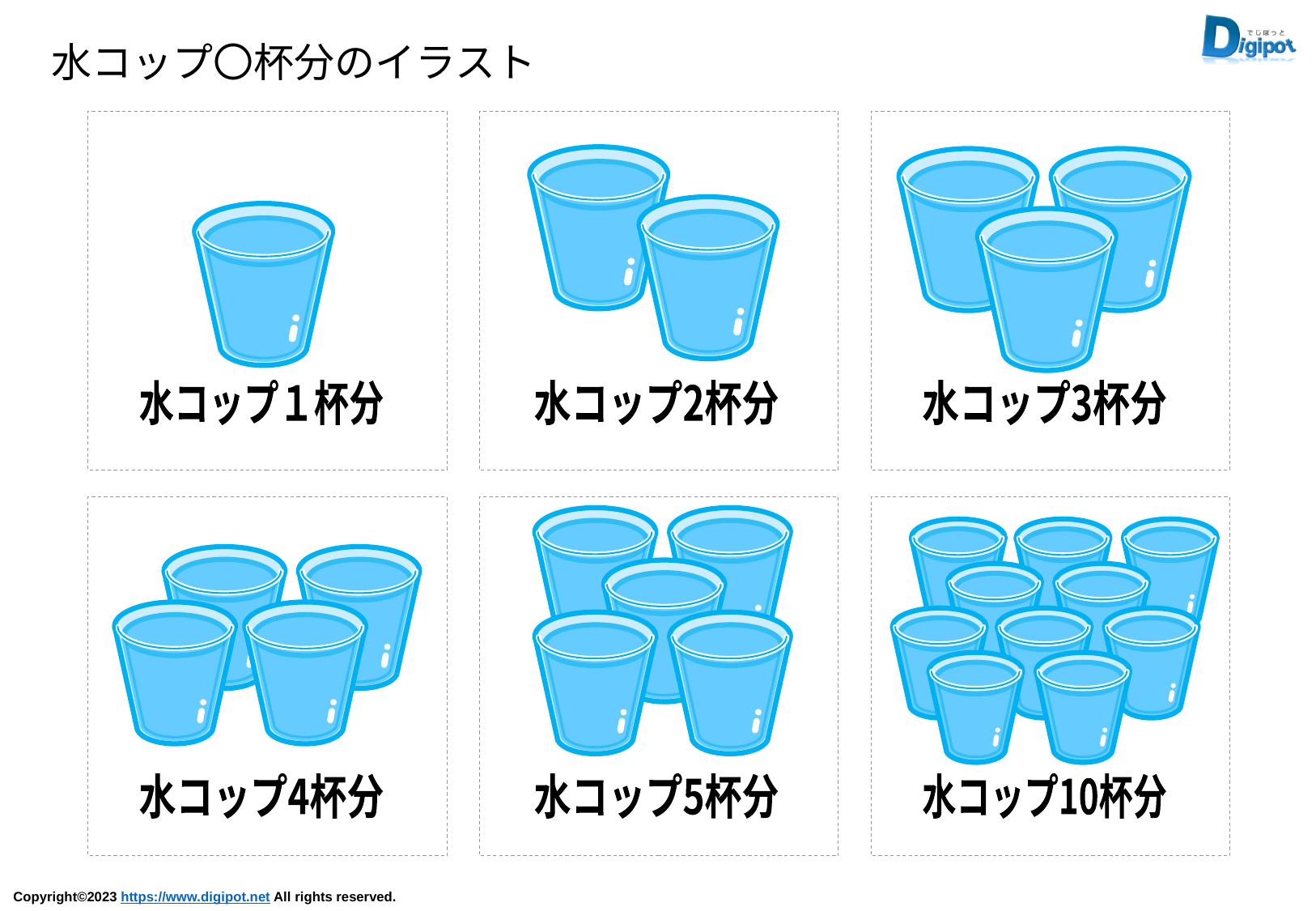

水コップ〇杯分のイラスト

水コップ１杯分
水コップ2杯分
水コップ3杯分

水コップ4杯分
水コップ5杯分
水コップ10杯分